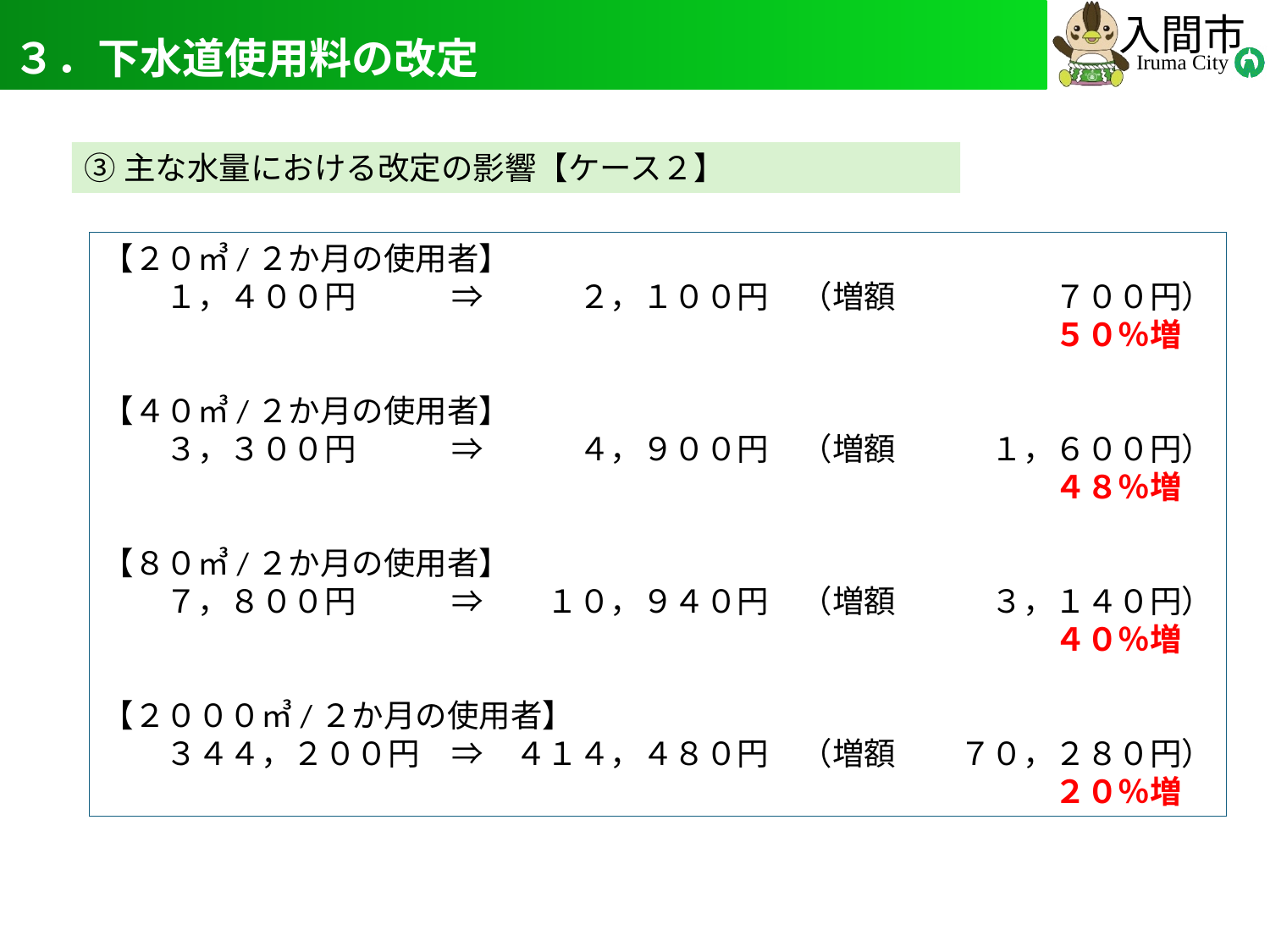

# ３．下水道使用料の改定
15
③主な水量における改定の影響【ケース２】
【２０㎥/２か月の使用者】
　　１，４００円　　　⇒　　　２，１００円　（増額　　　　　７００円）
　　　　　　　　　　　　　　　　　　　　　　　　　　　　　　５０％増

【４０㎥/２か月の使用者】
　　３，３００円　　　⇒　　　４，９００円　（増額　　　１，６００円）
　　　　　　　　　　　　　　　　　　　　　　　　　　　　　　４８％増

【８０㎥/２か月の使用者】
　　７，８００円　　　⇒　　１０，９４０円　（増額　　　３，１４０円）
　　　　　　　　　　　　　　　　　　　　　　　　　　　　　　４０％増

【２０００㎥/２か月の使用者】
　　３４４，２００円　⇒　４１４，４８０円　（増額　　７０，２８０円）
　　　　　　　　　　　　　　　　　　　　　　　　　　　　　　２０％増